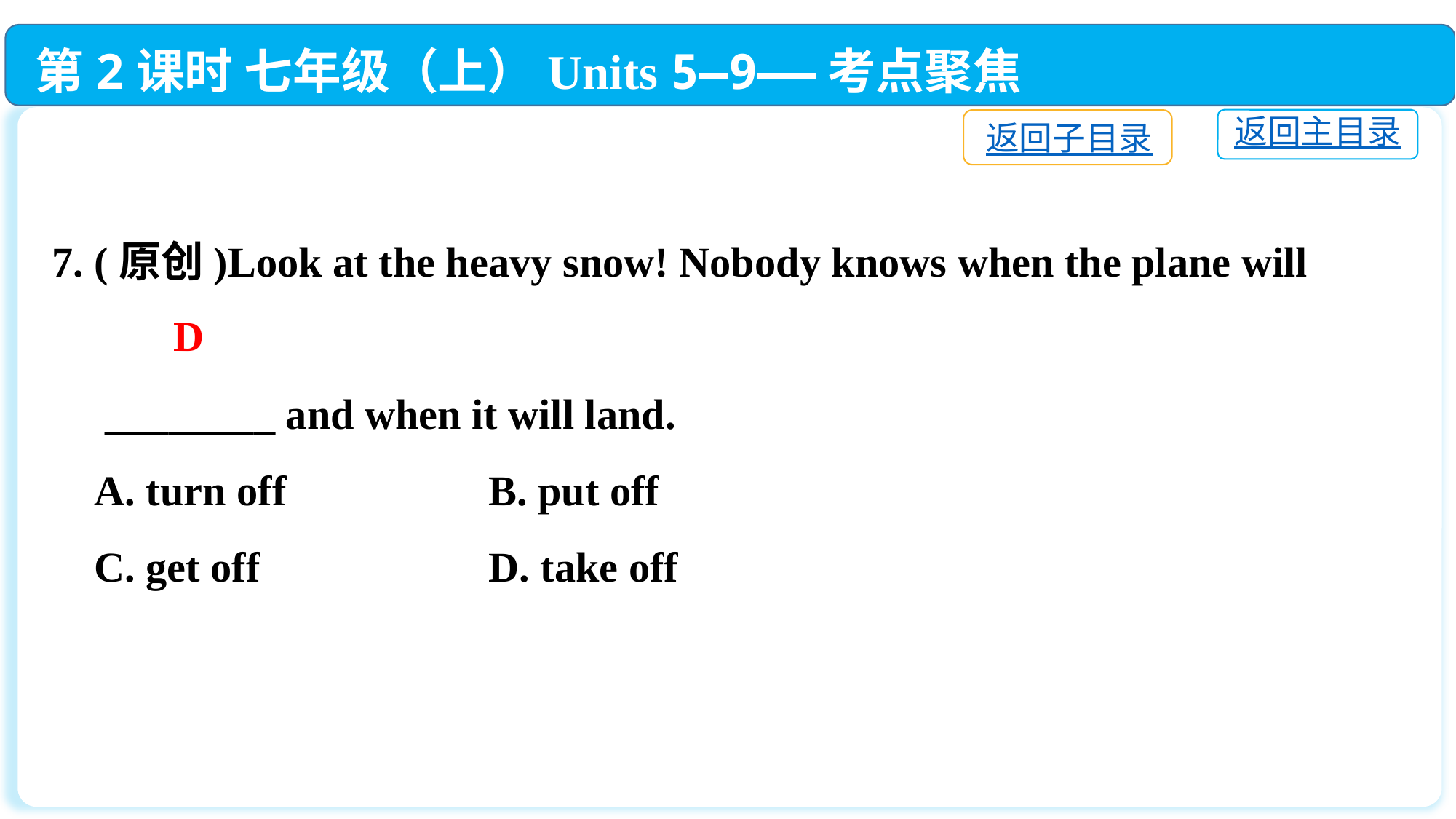

第2课时 七年级（上）Units 5—9——考点聚焦

返回主目录

返回子目录
7. (原创)Look at the heavy snow! Nobody knows when the plane will
     ________ and when it will land.
    A. turn off		B. put off
    C. get off			D. take off
D